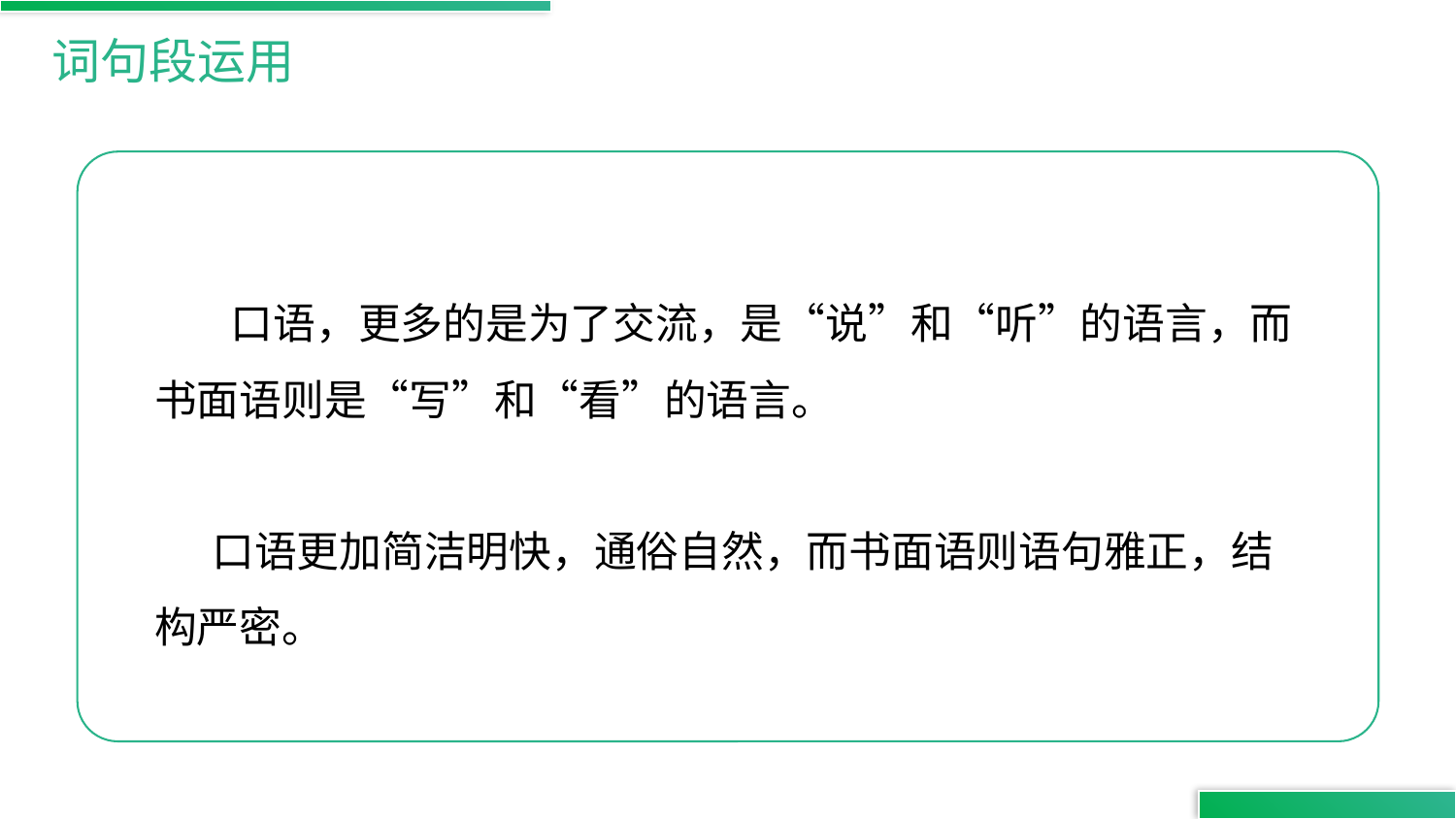

词句段运用
       口语，更多的是为了交流，是“说”和“听”的语言，而书面语则是“写”和“看”的语言。
     口语更加简洁明快，通俗自然，而书面语则语句雅正，结构严密。